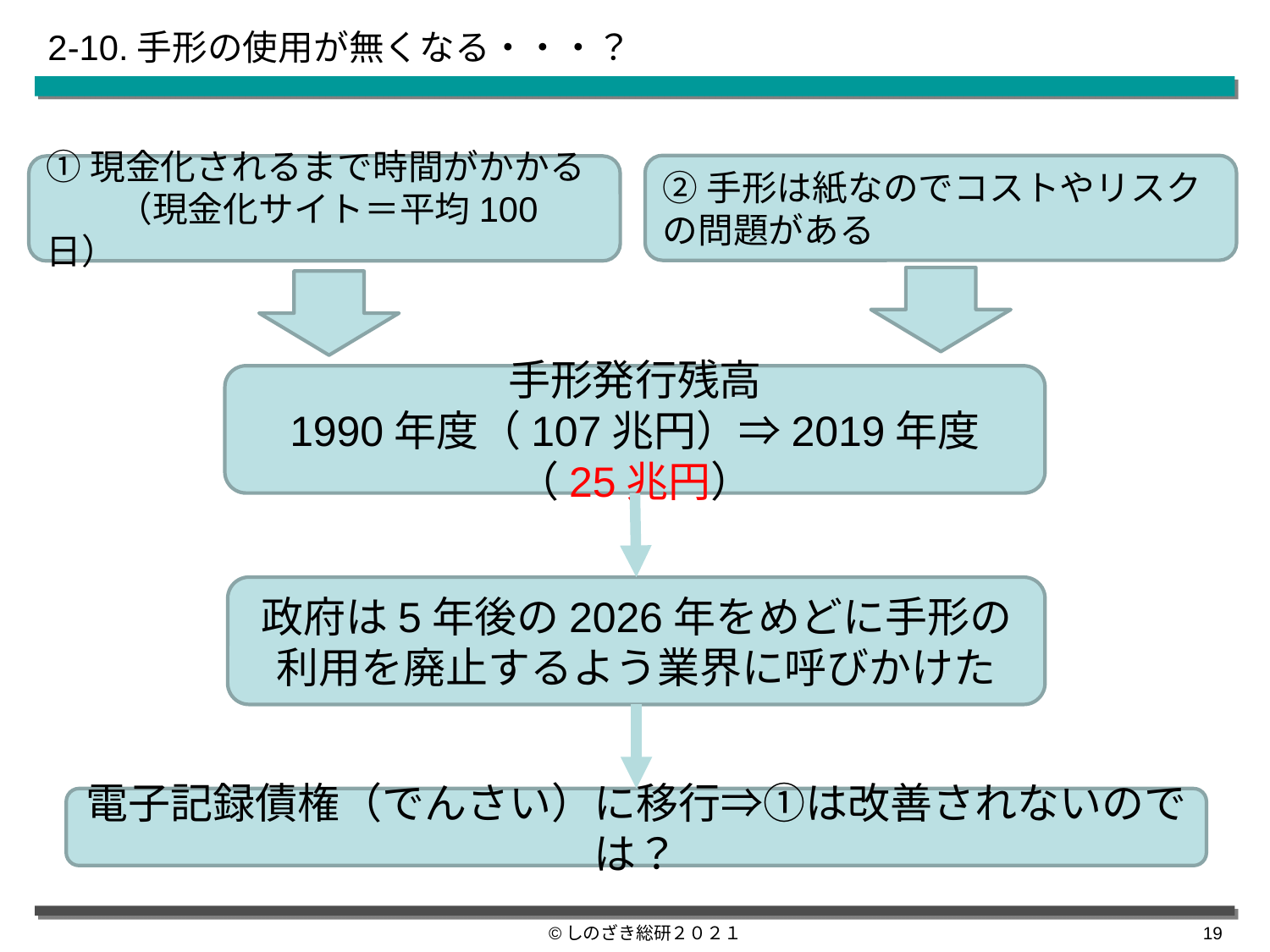

# 2-10.手形の使用が無くなる・・・？
②手形は紙なのでコストやリスクの問題がある
①現金化されるまで時間がかかる
　　（現金化サイト＝平均100日）

手形発行残高
1990年度（107兆円）⇒2019年度（25兆円）
政府は5年後の2026年をめどに手形の
利用を廃止するよう業界に呼びかけた
電子記録債権（でんさい）に移行⇒①は改善されないのでは？
©しのざき総研２０２１
19